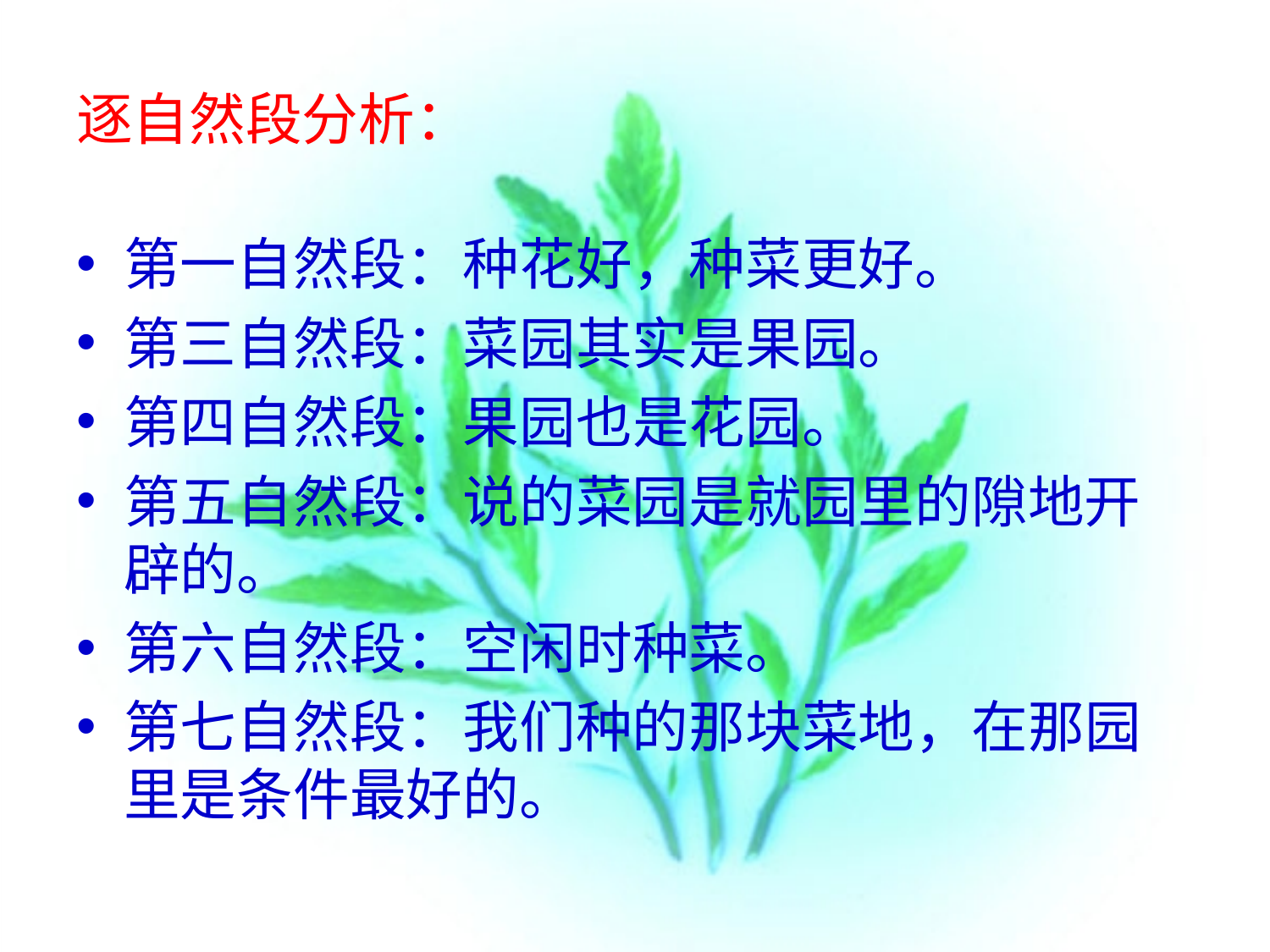

# 逐自然段分析：
第一自然段：种花好，种菜更好。
第三自然段：菜园其实是果园。
第四自然段：果园也是花园。
第五自然段：说的菜园是就园里的隙地开辟的。
第六自然段：空闲时种菜。
第七自然段：我们种的那块菜地，在那园里是条件最好的。